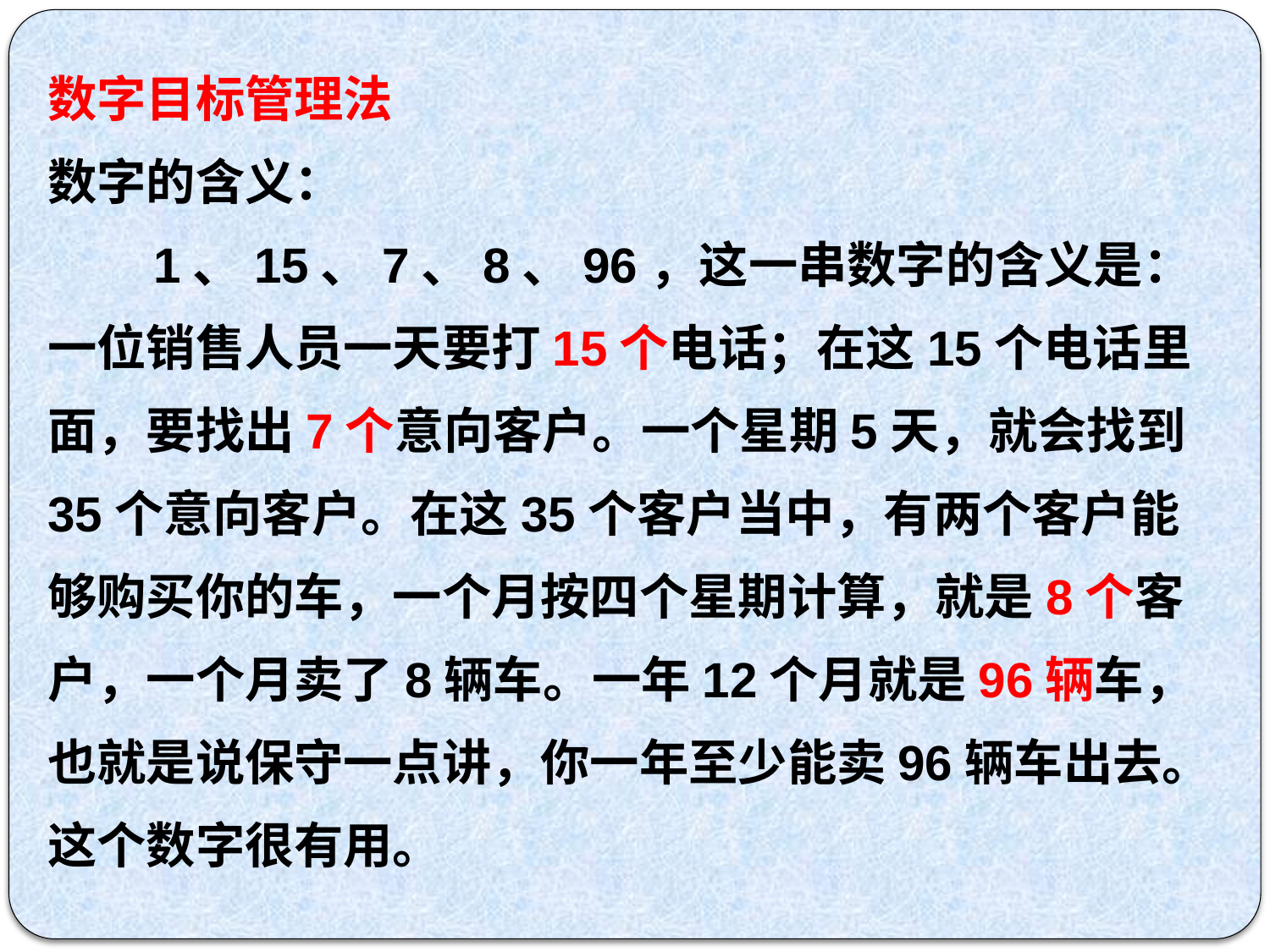

数字目标管理法
数字的含义：
     1、15、7、8、96，这一串数字的含义是：一位销售人员一天要打15个电话；在这15个电话里面，要找出7个意向客户。一个星期5天，就会找到35个意向客户。在这35个客户当中，有两个客户能够购买你的车，一个月按四个星期计算，就是8个客户，一个月卖了8辆车。一年12个月就是96辆车，也就是说保守一点讲，你一年至少能卖96辆车出去。这个数字很有用。